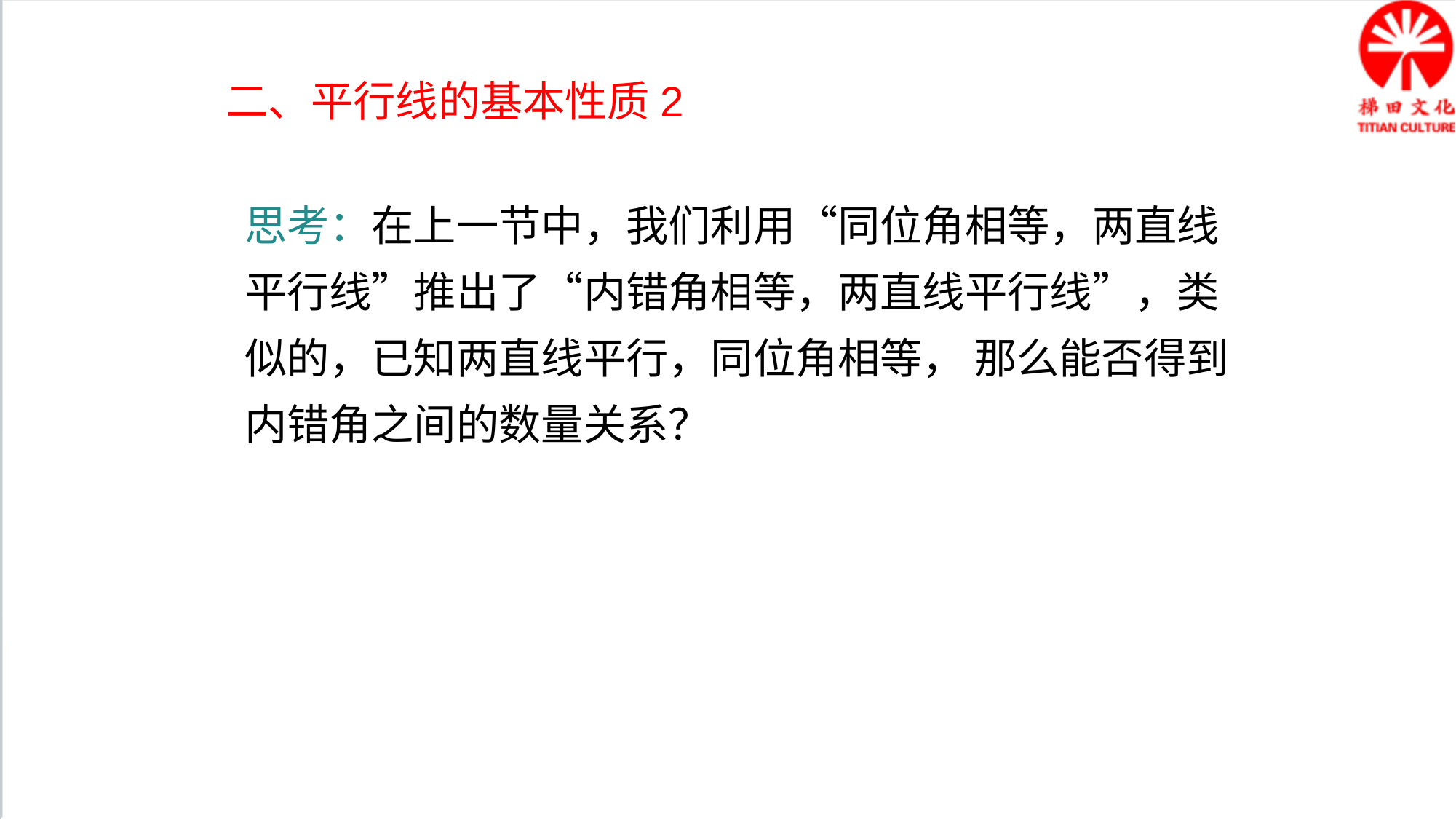

二、平行线的基本性质2
思考：在上一节中，我们利用“同位角相等，两直线平行线”推出了“内错角相等，两直线平行线”，类似的，已知两直线平行，同位角相等， 那么能否得到内错角之间的数量关系？